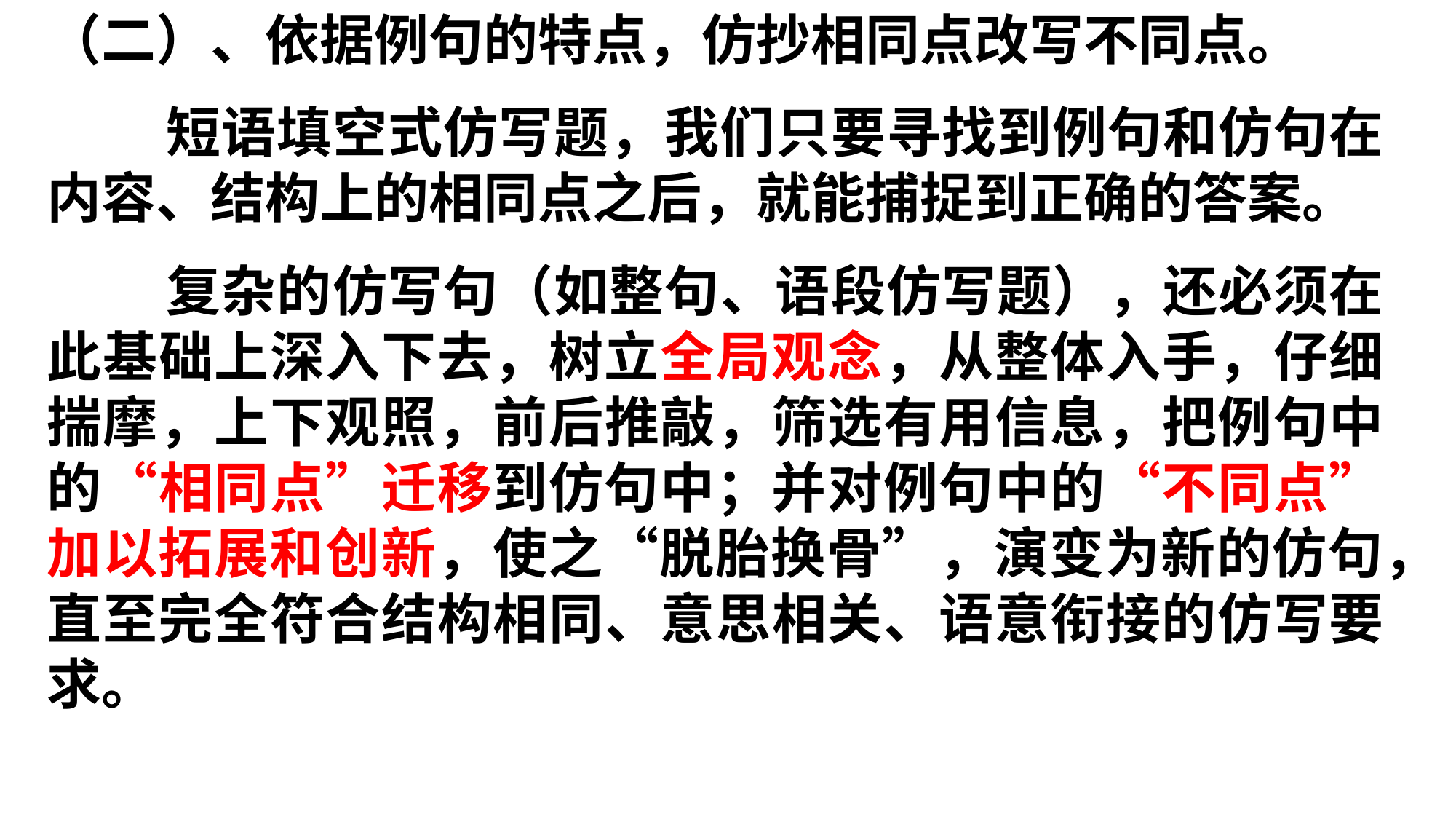

（二）、依据例句的特点，仿抄相同点改写不同点。
        短语填空式仿写题，我们只要寻找到例句和仿句在内容、结构上的相同点之后，就能捕捉到正确的答案。
        复杂的仿写句（如整句、语段仿写题），还必须在此基础上深入下去，树立全局观念，从整体入手，仔细揣摩，上下观照，前后推敲，筛选有用信息，把例句中的“相同点”迁移到仿句中；并对例句中的“不同点”加以拓展和创新，使之“脱胎换骨”，演变为新的仿句，直至完全符合结构相同、意思相关、语意衔接的仿写要求。